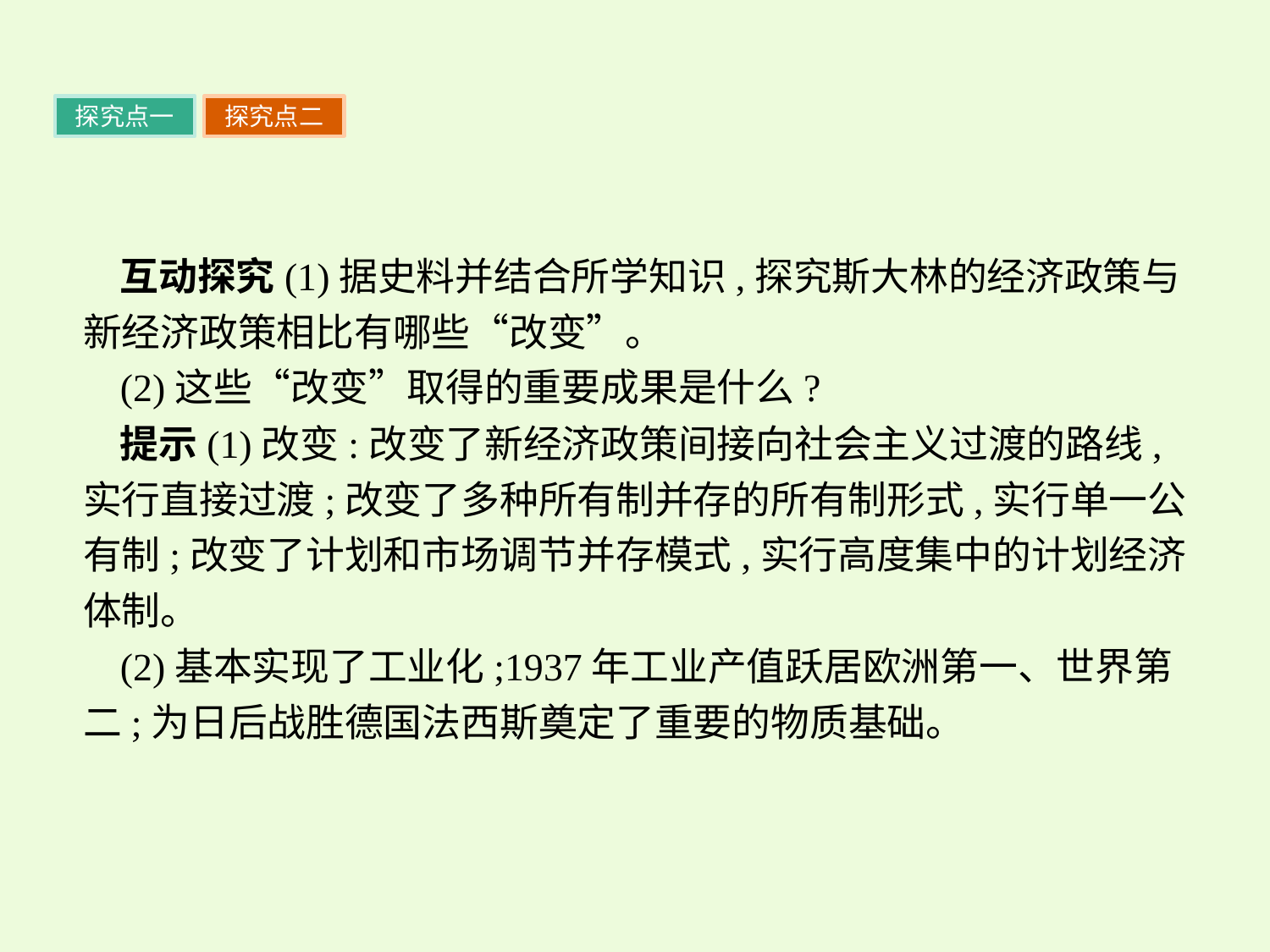

探究点一
探究点二
互动探究(1)据史料并结合所学知识,探究斯大林的经济政策与新经济政策相比有哪些“改变”。
(2)这些“改变”取得的重要成果是什么?
提示(1)改变:改变了新经济政策间接向社会主义过渡的路线,实行直接过渡;改变了多种所有制并存的所有制形式,实行单一公有制;改变了计划和市场调节并存模式,实行高度集中的计划经济体制。
(2)基本实现了工业化;1937年工业产值跃居欧洲第一、世界第二;为日后战胜德国法西斯奠定了重要的物质基础。